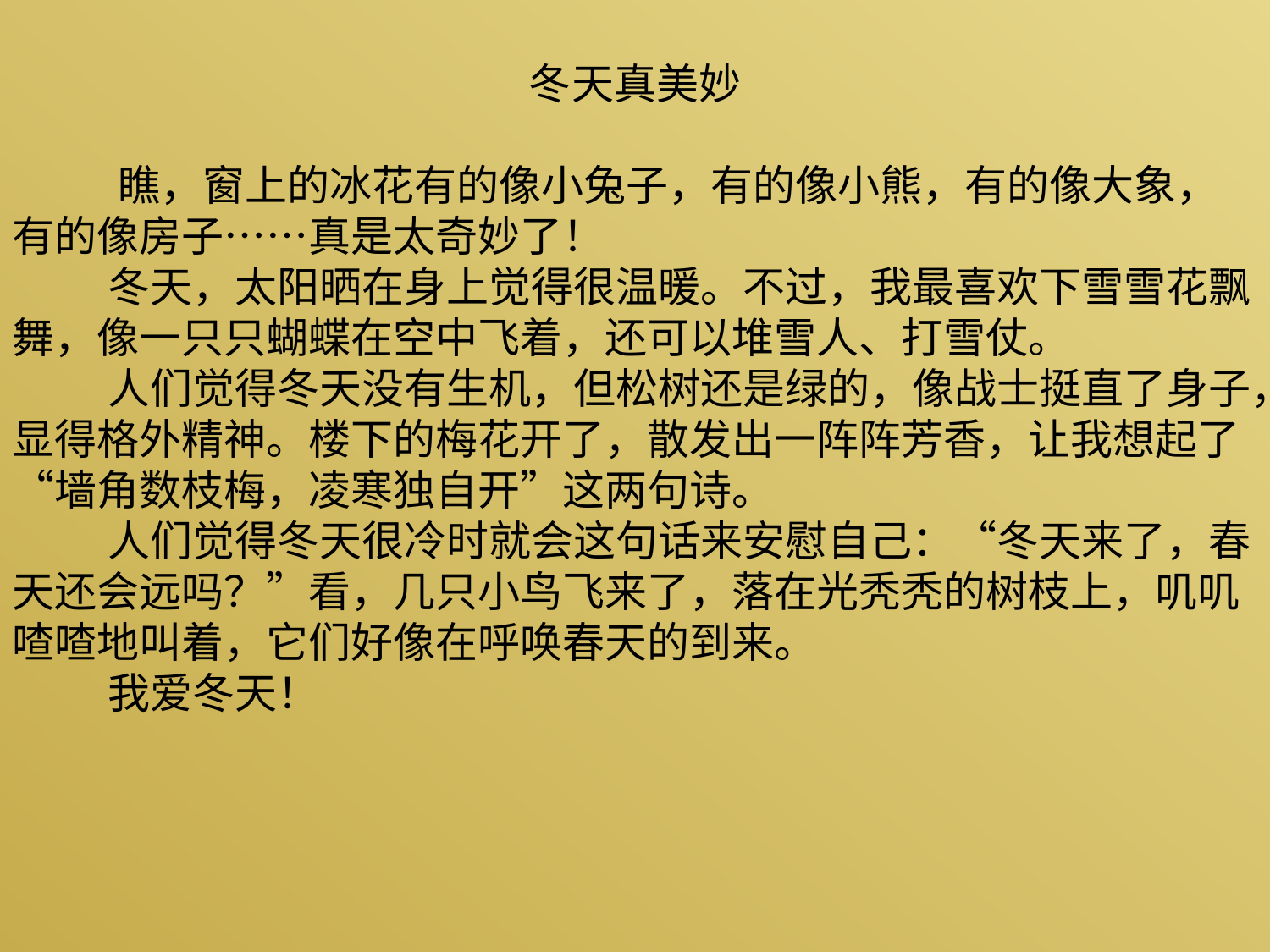

冬天真美妙

          瞧，窗上的冰花有的像小兔子，有的像小熊，有的像大象，有的像房子……真是太奇妙了！
         冬天，太阳晒在身上觉得很温暖。不过，我最喜欢下雪雪花飘舞，像一只只蝴蝶在空中飞着，还可以堆雪人、打雪仗。
         人们觉得冬天没有生机，但松树还是绿的，像战士挺直了身子，显得格外精神。楼下的梅花开了，散发出一阵阵芳香，让我想起了“墙角数枝梅，凌寒独自开”这两句诗。
         人们觉得冬天很冷时就会这句话来安慰自己：“冬天来了，春天还会远吗？”看，几只小鸟飞来了，落在光秃秃的树枝上，叽叽喳喳地叫着，它们好像在呼唤春天的到来。
         我爱冬天！